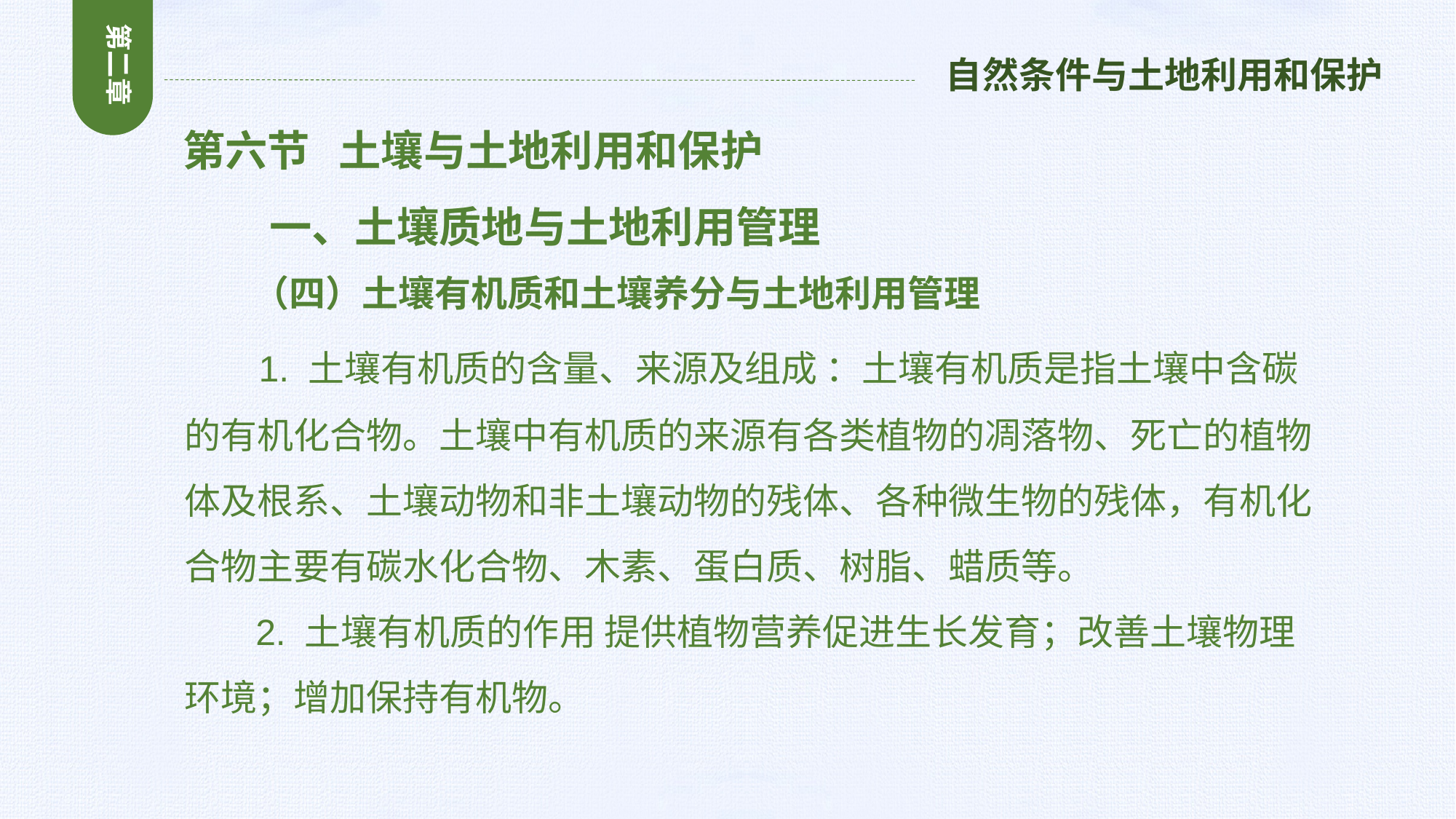

第二章
自然条件与土地利用和保护
 第六节   土壤与土地利用和保护
          一、土壤质地与土地利用管理
          （四）土壤有机质和土壤养分与土地利用管理
       1. 土壤有机质的含量、来源及组成 ：土壤有机质是指土壤中含碳的有机化合物。土壤中有机质的来源有各类植物的凋落物、死亡的植物体及根系、土壤动物和非土壤动物的残体、各种微生物的残体，有机化合物主要有碳水化合物、木素、蛋白质、树脂、蜡质等。
       2. 土壤有机质的作用 提供植物营养促进生长发育；改善土壤物理环境；增加保持有机物。